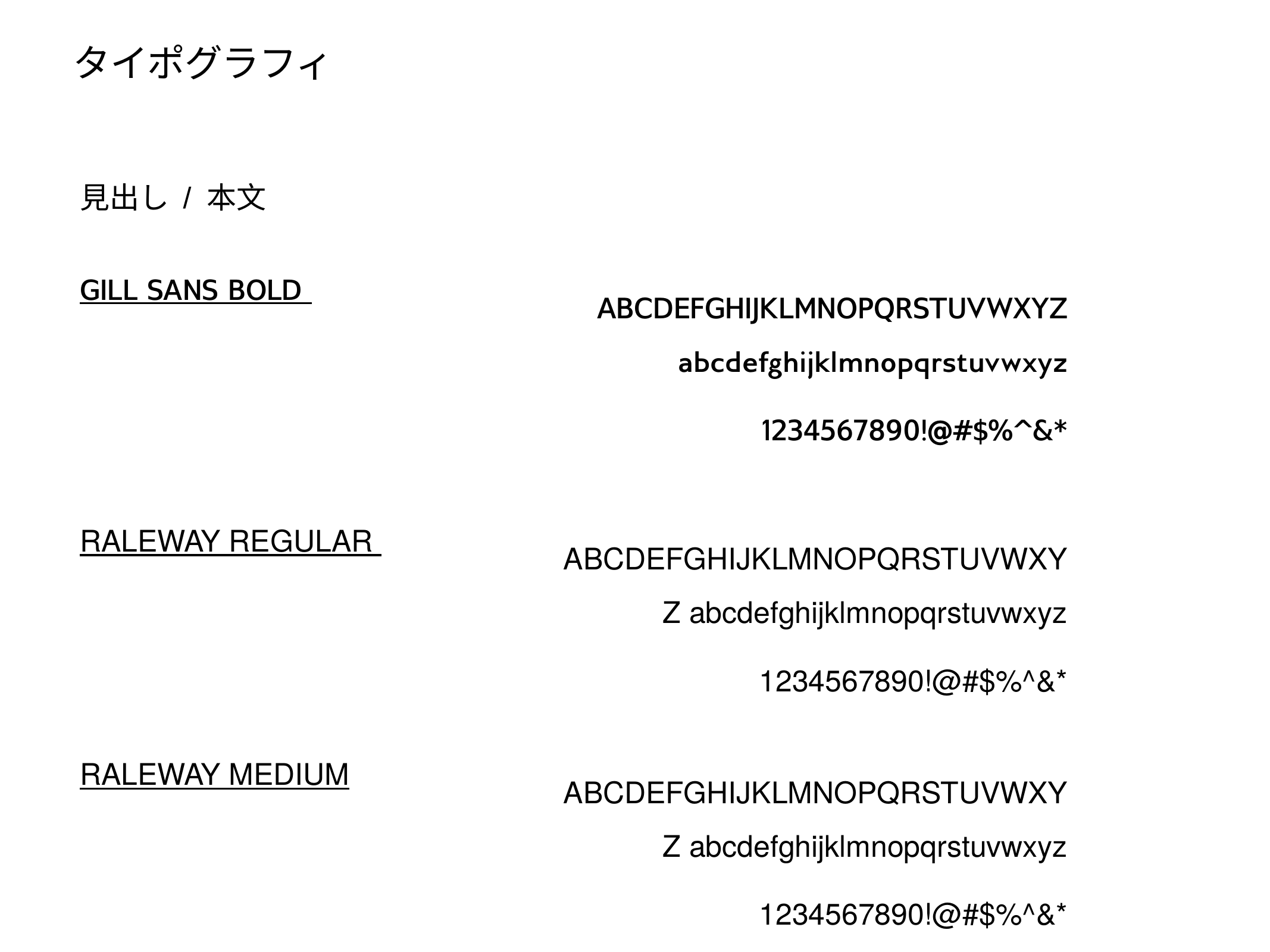

# タイポグラフィ
見出し / 本文
GILL SANS BOLD
ABCDEFGHIJKLMNOPQRSTUVWXYZ abcdefghijklmnopqrstuvwxyz
1234567890!@#$%^&*
RALEWAY REGULAR
ABCDEFGHIJKLMNOPQRSTUVWXYZ abcdefghijklmnopqrstuvwxyz
1234567890!@#$%^&*
RALEWAY MEDIUM
ABCDEFGHIJKLMNOPQRSTUVWXYZ abcdefghijklmnopqrstuvwxyz
1234567890!@#$%^&*
43